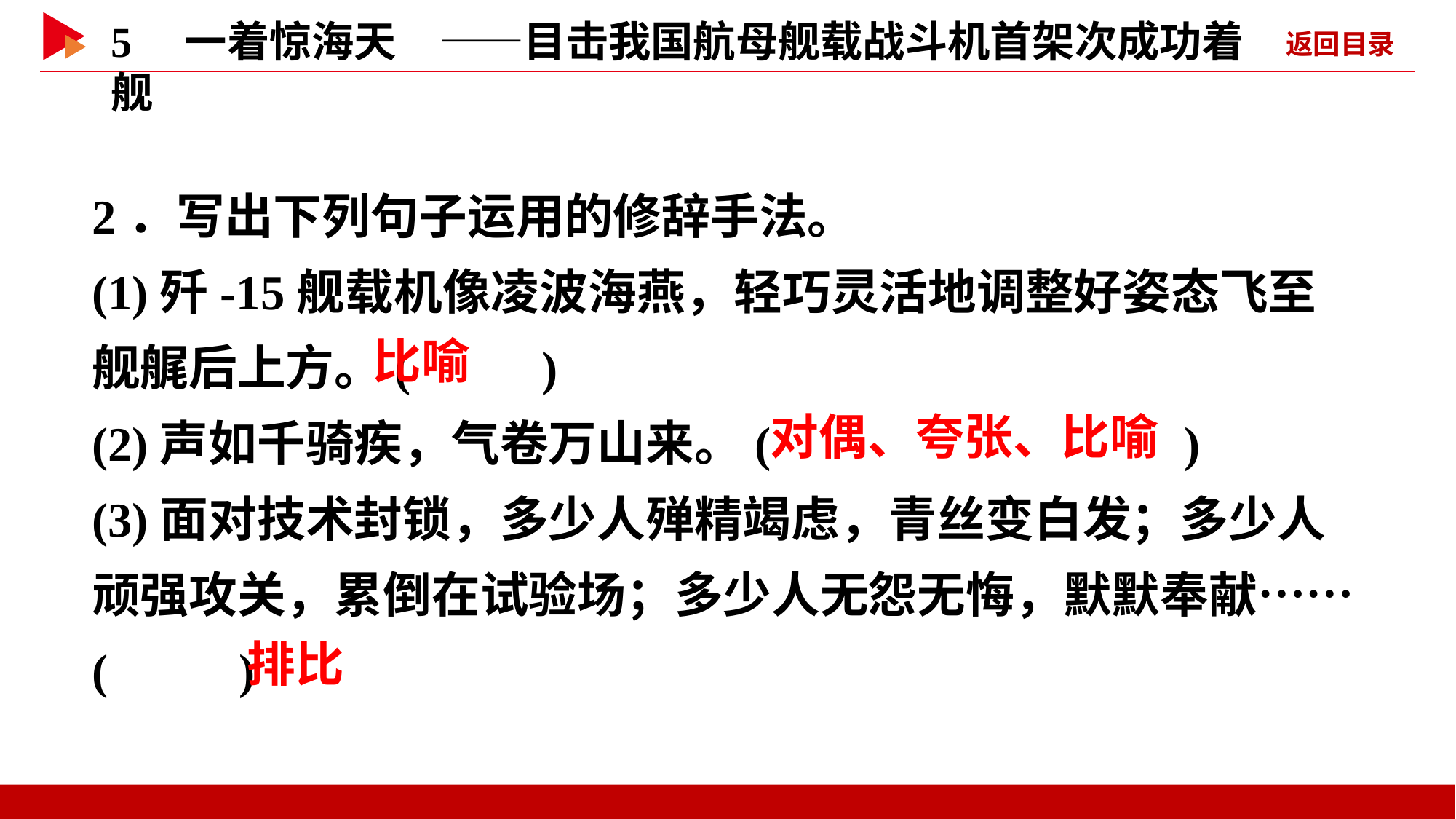

2．写出下列句子运用的修辞手法。
(1)歼-15舰载机像凌波海燕，轻巧灵活地调整好姿态飞至舰艉后上方。(          )
(2)声如千骑疾，气卷万山来。(                               )
(3)面对技术封锁，多少人殚精竭虑，青丝变白发；多少人顽强攻关，累倒在试验场；多少人无怨无悔，默默奉献……(          )
 比喻
 对偶、夸张、比喻
 排比